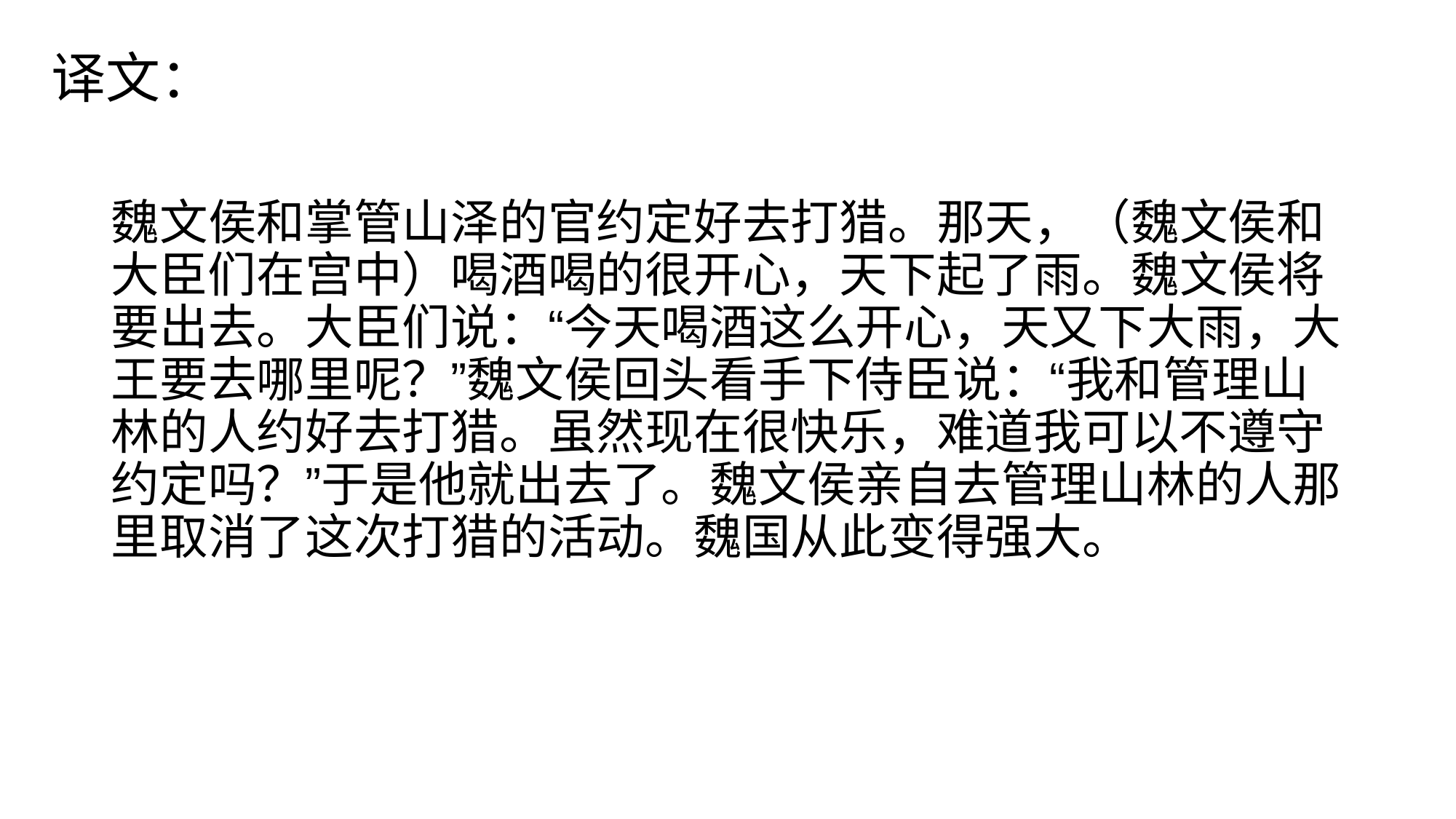

# 译文：
魏文侯和掌管山泽的官约定好去打猎。那天，（魏文侯和大臣们在宫中）喝酒喝的很开心，天下起了雨。魏文侯将要出去。大臣们说：“今天喝酒这么开心，天又下大雨，大王要去哪里呢？”魏文侯回头看手下侍臣说：“我和管理山林的人约好去打猎。虽然现在很快乐，难道我可以不遵守约定吗？”于是他就出去了。魏文侯亲自去管理山林的人那里取消了这次打猎的活动。魏国从此变得强大。